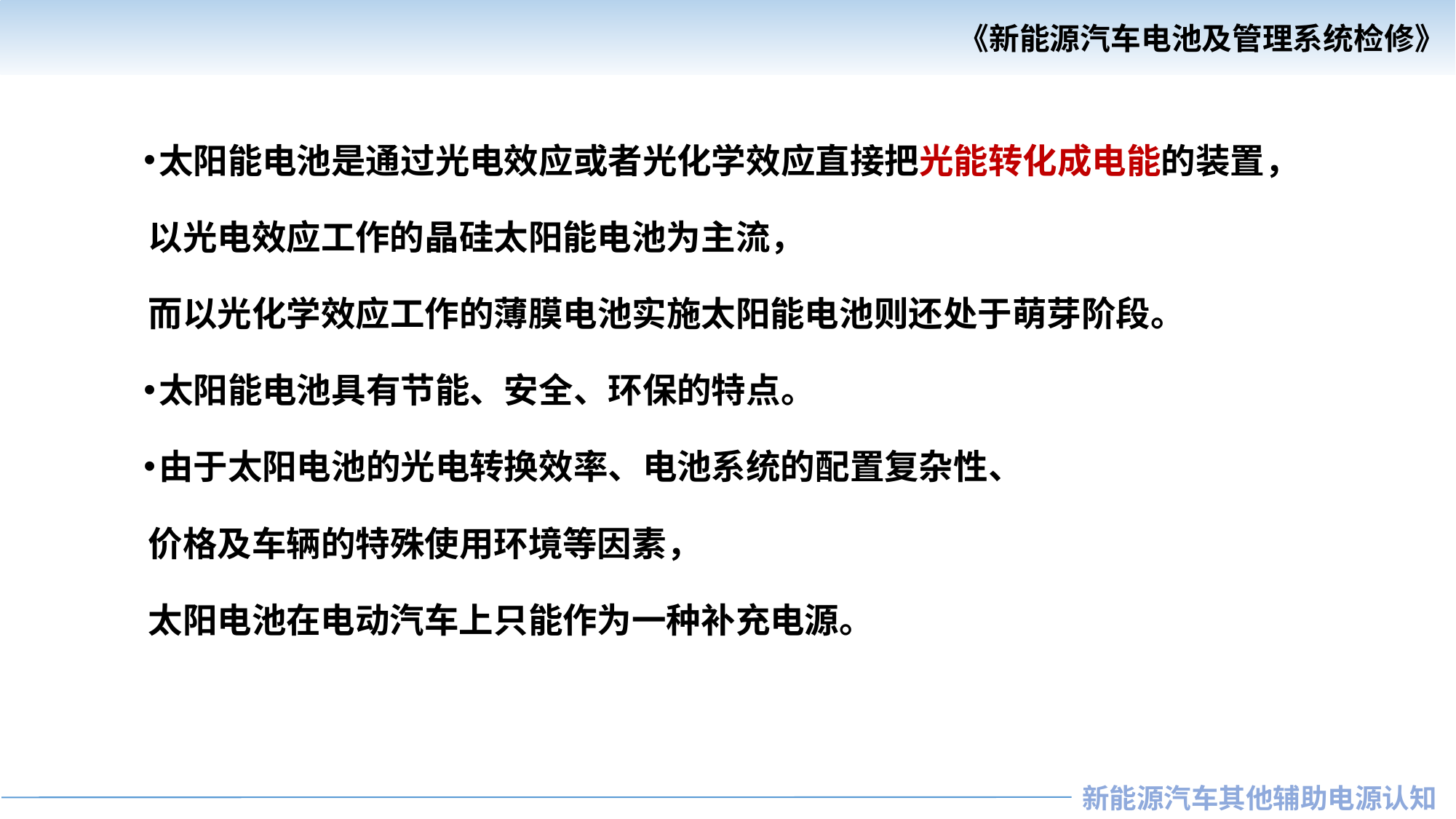

太阳能电池是通过光电效应或者光化学效应直接把光能转化成电能的装置，
   以光电效应工作的晶硅太阳能电池为主流，
   而以光化学效应工作的薄膜电池实施太阳能电池则还处于萌芽阶段。
太阳能电池具有节能、安全、环保的特点。
由于太阳电池的光电转换效率、电池系统的配置复杂性、
   价格及车辆的特殊使用环境等因素，
   太阳电池在电动汽车上只能作为一种补充电源。